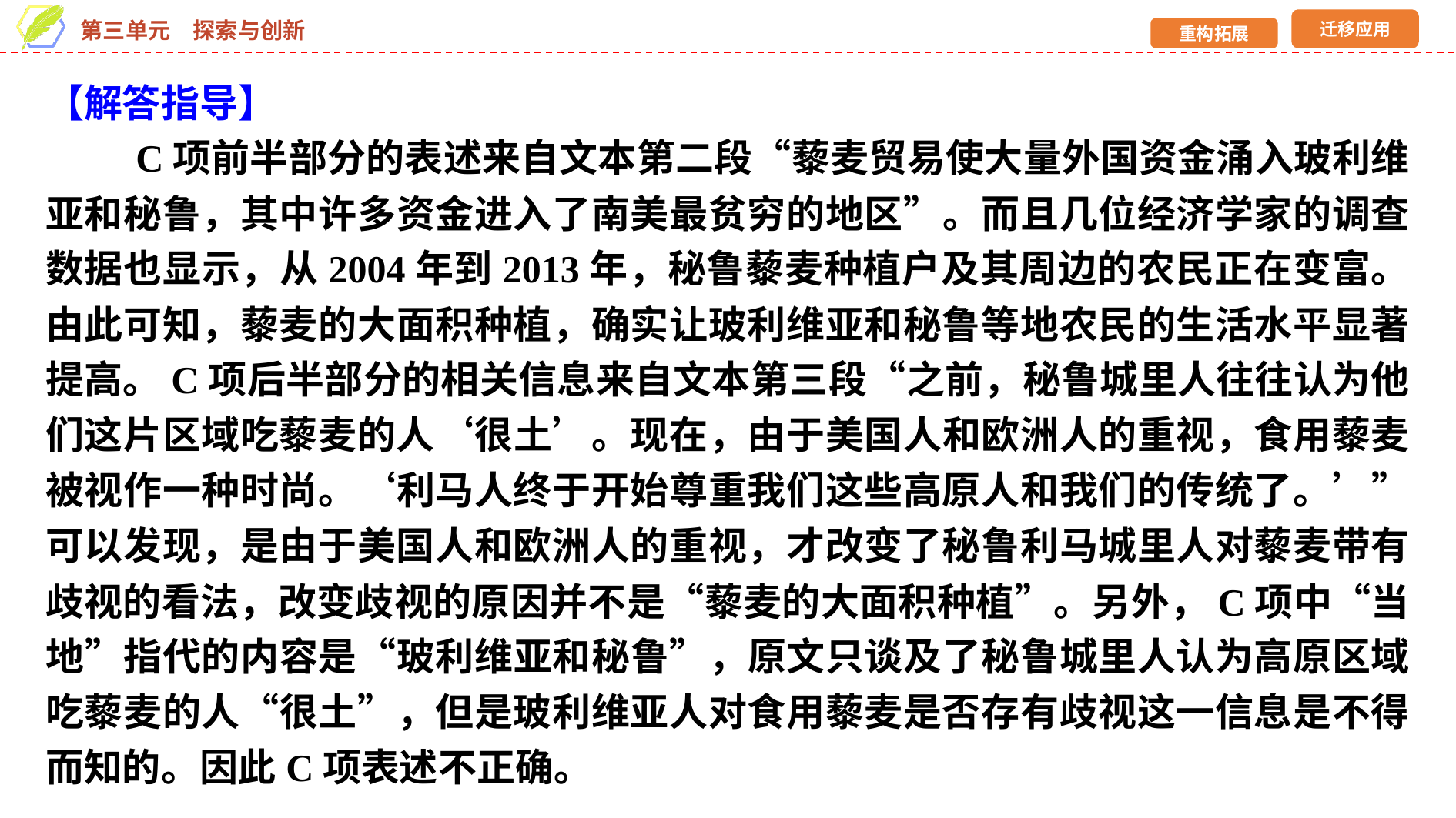

【解答指导】
C项前半部分的表述来自文本第二段“藜麦贸易使大量外国资金涌入玻利维亚和秘鲁，其中许多资金进入了南美最贫穷的地区”。而且几位经济学家的调查数据也显示，从2004年到2013年，秘鲁藜麦种植户及其周边的农民正在变富。由此可知，藜麦的大面积种植，确实让玻利维亚和秘鲁等地农民的生活水平显著提高。C项后半部分的相关信息来自文本第三段“之前，秘鲁城里人往往认为他们这片区域吃藜麦的人‘很土’。现在，由于美国人和欧洲人的重视，食用藜麦被视作一种时尚。‘利马人终于开始尊重我们这些高原人和我们的传统了。’”可以发现，是由于美国人和欧洲人的重视，才改变了秘鲁利马城里人对藜麦带有歧视的看法，改变歧视的原因并不是“藜麦的大面积种植”。另外，C项中“当地”指代的内容是“玻利维亚和秘鲁”，原文只谈及了秘鲁城里人认为高原区域吃藜麦的人“很土”，但是玻利维亚人对食用藜麦是否存有歧视这一信息是不得而知的。因此C项表述不正确。